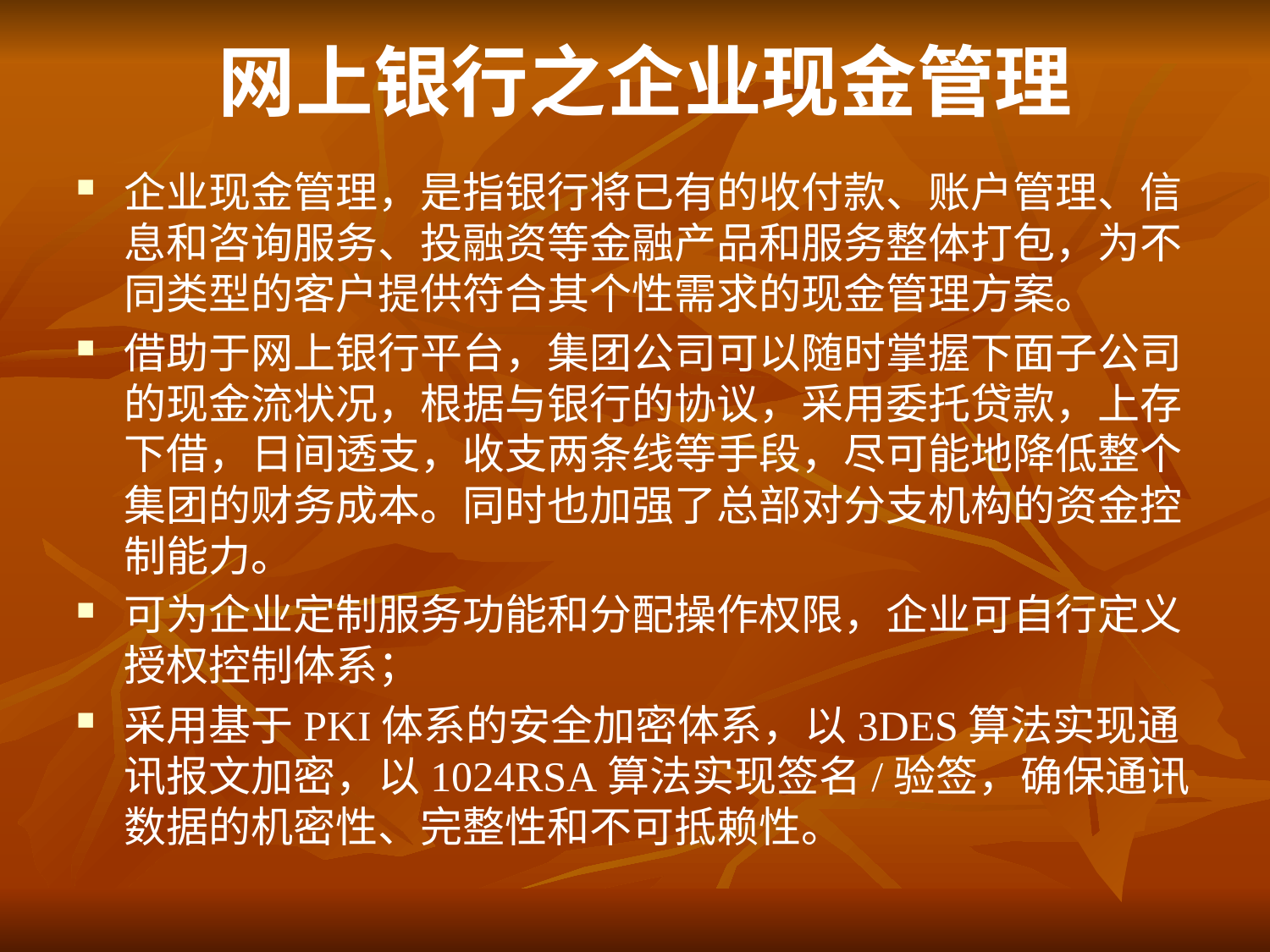

# 网上银行之企业现金管理
企业现金管理，是指银行将已有的收付款、账户管理、信息和咨询服务、投融资等金融产品和服务整体打包，为不同类型的客户提供符合其个性需求的现金管理方案。
借助于网上银行平台，集团公司可以随时掌握下面子公司的现金流状况，根据与银行的协议，采用委托贷款，上存下借，日间透支，收支两条线等手段，尽可能地降低整个集团的财务成本。同时也加强了总部对分支机构的资金控制能力。
可为企业定制服务功能和分配操作权限，企业可自行定义授权控制体系；
采用基于PKI体系的安全加密体系，以3DES算法实现通讯报文加密，以1024RSA算法实现签名/验签，确保通讯数据的机密性、完整性和不可抵赖性。